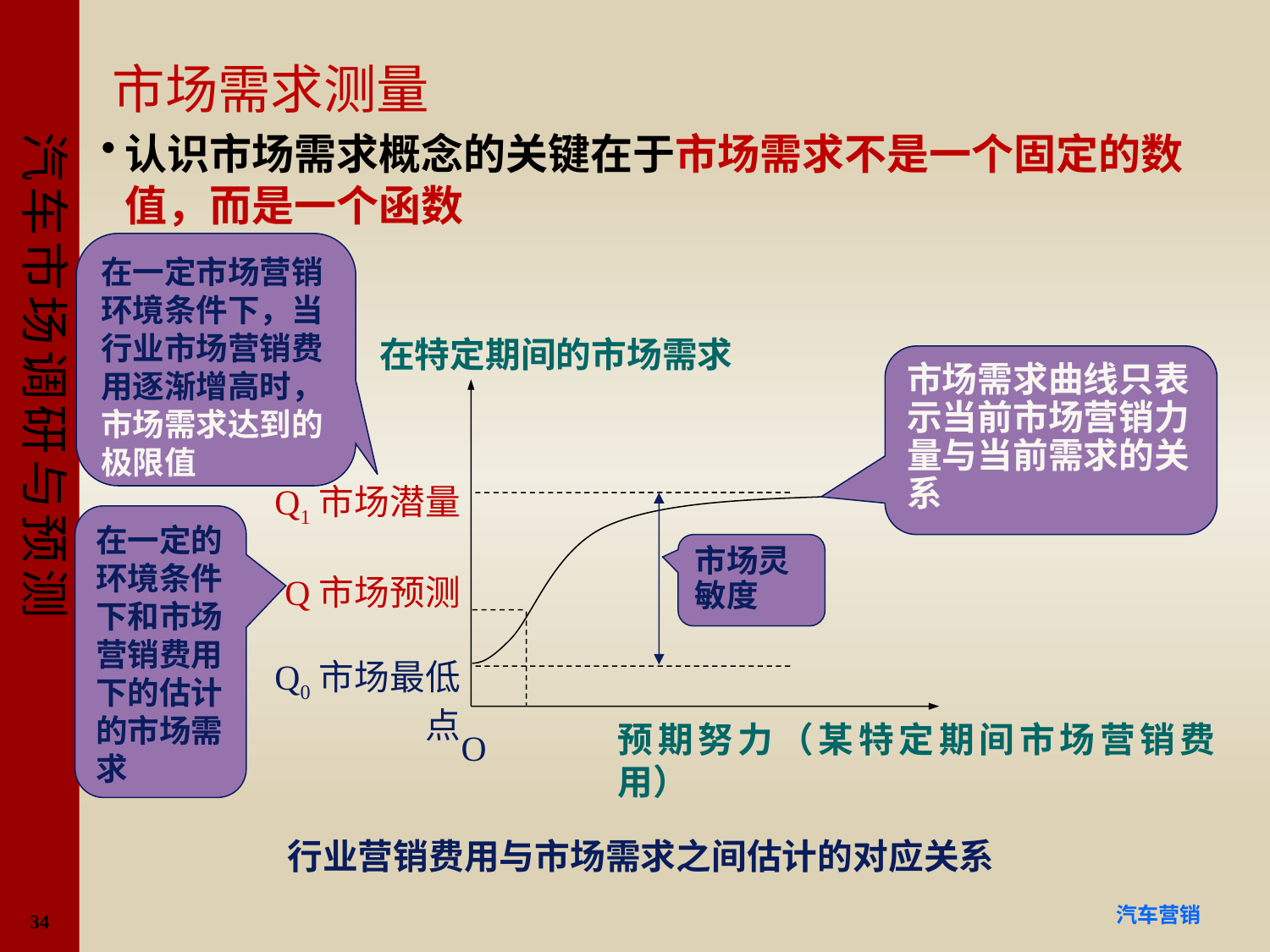

# 市场需求测量
认识市场需求概念的关键在于市场需求不是一个固定的数值，而是一个函数

在一定市场营销环境条件下，当行业市场营销费用逐渐增高时，市场需求达到的极限值
在特定期间的市场需求
市场需求曲线只表示当前市场营销力量与当前需求的关系

Q1市场潜量

Q市场预测

Q0市场最低点

在一定的环境条件下和市场营销费用下的估计的市场需求
市场灵敏度

预期努力（某特定期间市场营销费用）
O
行业营销费用与市场需求之间估计的对应关系
34